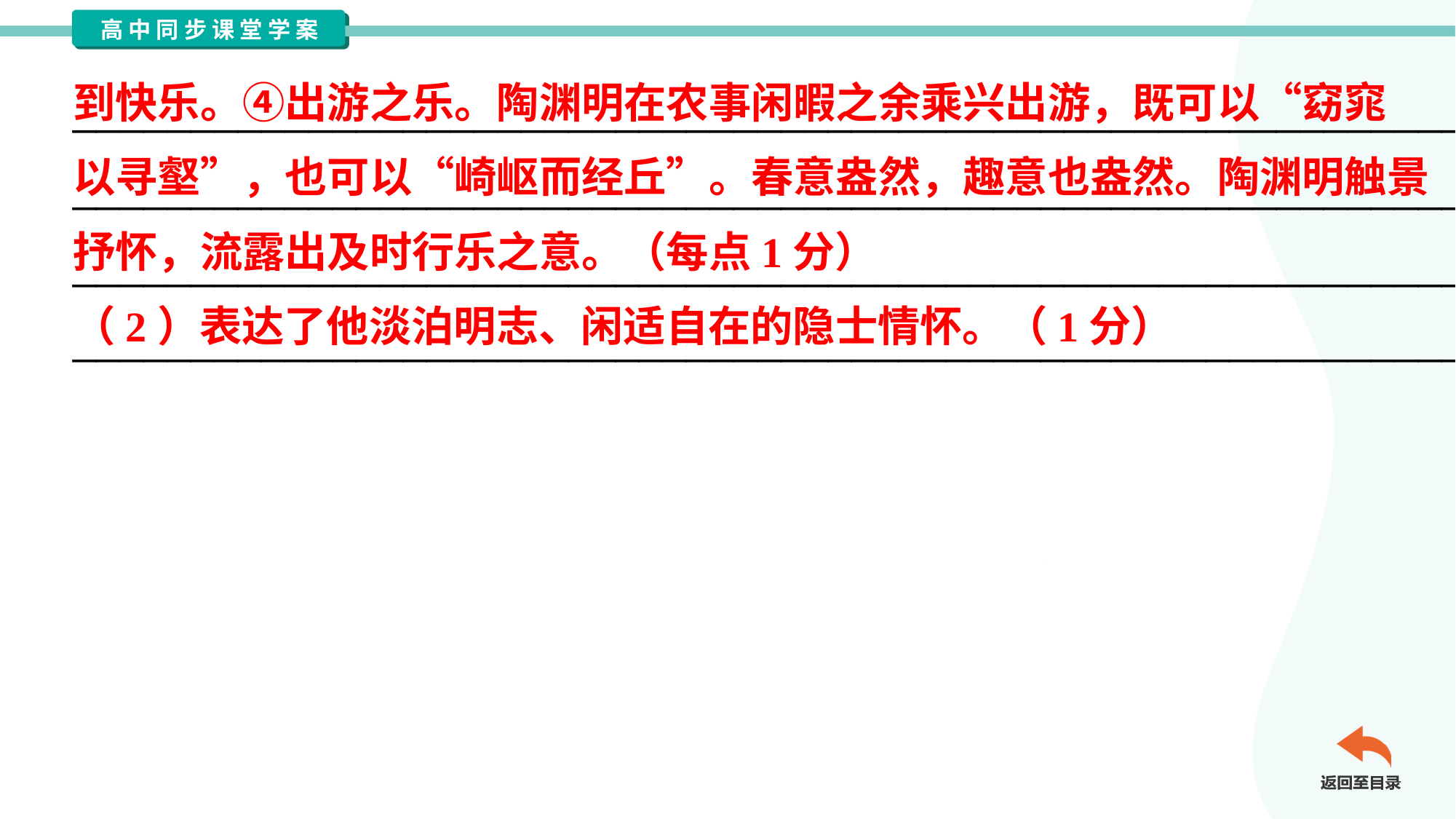

到快乐。④出游之乐。陶渊明在农事闲暇之余乘兴出游，既可以“窈窕
以寻壑”，也可以“崎岖而经丘”。春意盎然，趣意也盎然。陶渊明触景
抒怀，流露出及时行乐之意。（每点1分）
（2）表达了他淡泊明志、闲适自在的隐士情怀。（1分）
_____________________________________________________________
_____________________________________________________________
_____________________________________________________________
_____________________________________________________________